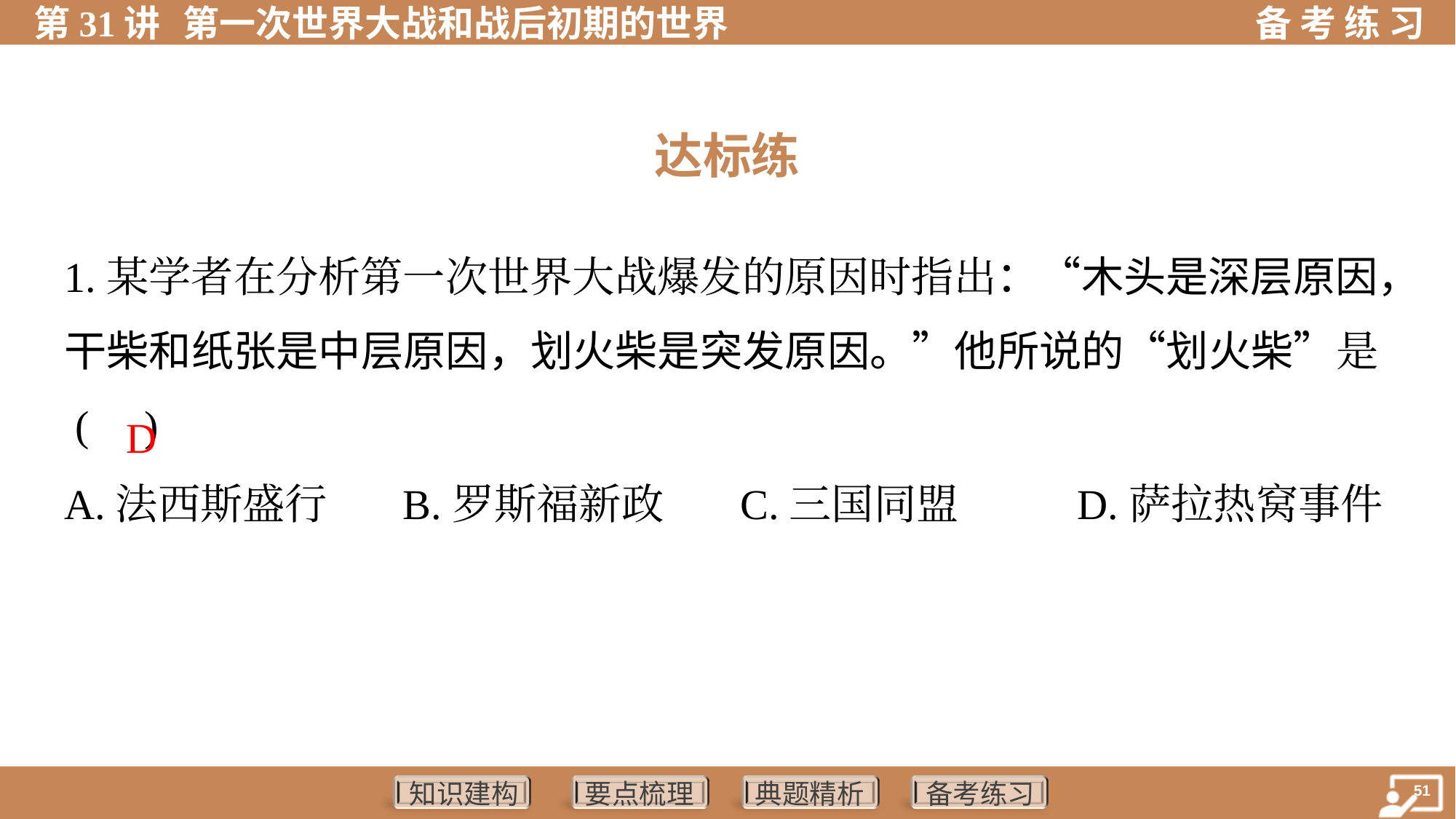

达标练
1.某学者在分析第一次世界大战爆发的原因时指出：“木头是深层原因，
干柴和纸张是中层原因，划火柴是突发原因。”他所说的“划火柴”是
 (     )
D
A.法西斯盛行	B.罗斯福新政	C.三国同盟	D.萨拉热窝事件